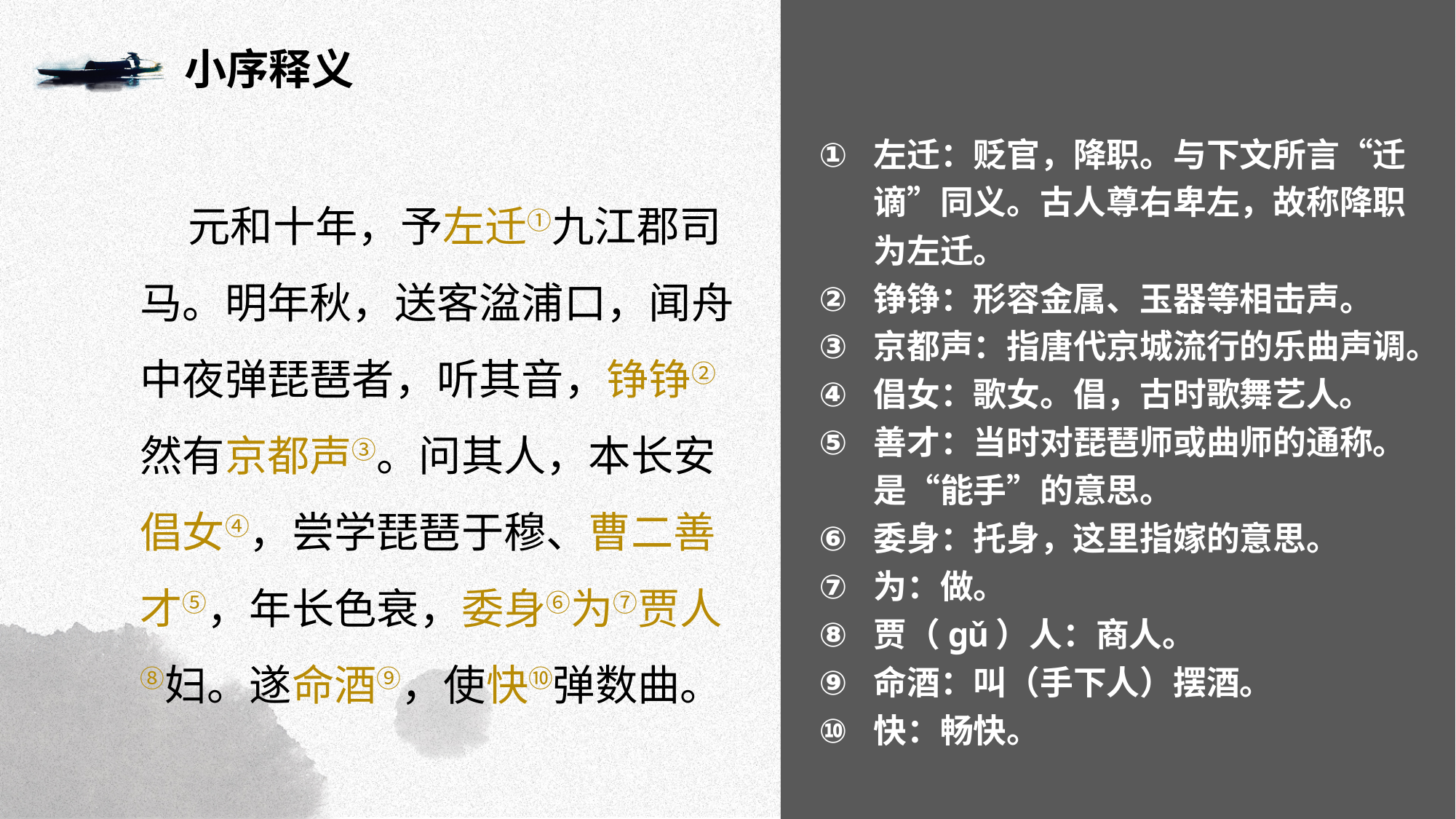

小序释义
左迁：贬官，降职。与下文所言“迁谪”同义。古人尊右卑左，故称降职为左迁。
铮铮：形容金属、玉器等相击声。
京都声：指唐代京城流行的乐曲声调。
倡女：歌女。倡，古时歌舞艺人。
善才：当时对琵琶师或曲师的通称。是“能手”的意思。
委身：托身，这里指嫁的意思。
为：做。
贾（gǔ）人：商人。
命酒：叫（手下人）摆酒。
快：畅快。
    元和十年，予左迁①九江郡司马。明年秋，送客湓浦口，闻舟中夜弹琵琶者，听其音，铮铮②然有京都声③。问其人，本长安倡女④，尝学琵琶于穆、曹二善才⑤，年长色衰，委身⑥为⑦贾人⑧妇。遂命酒⑨，使快⑩弹数曲。